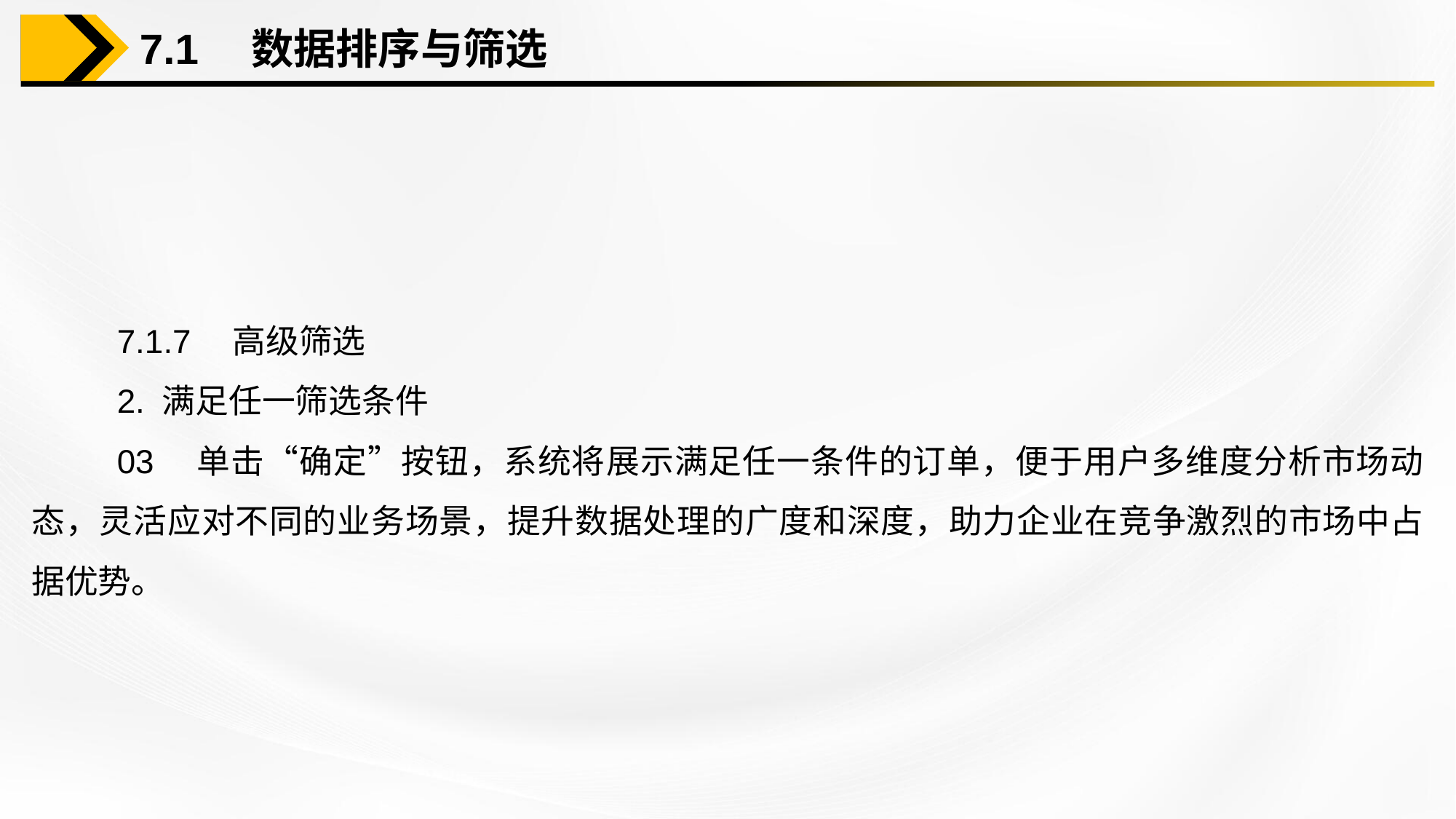

7.1　数据排序与筛选
7.1.7　高级筛选
2. 满足任一筛选条件
03　单击“确定”按钮，系统将展示满足任一条件的订单，便于用户多维度分析市场动态，灵活应对不同的业务场景，提升数据处理的广度和深度，助力企业在竞争激烈的市场中占据优势。